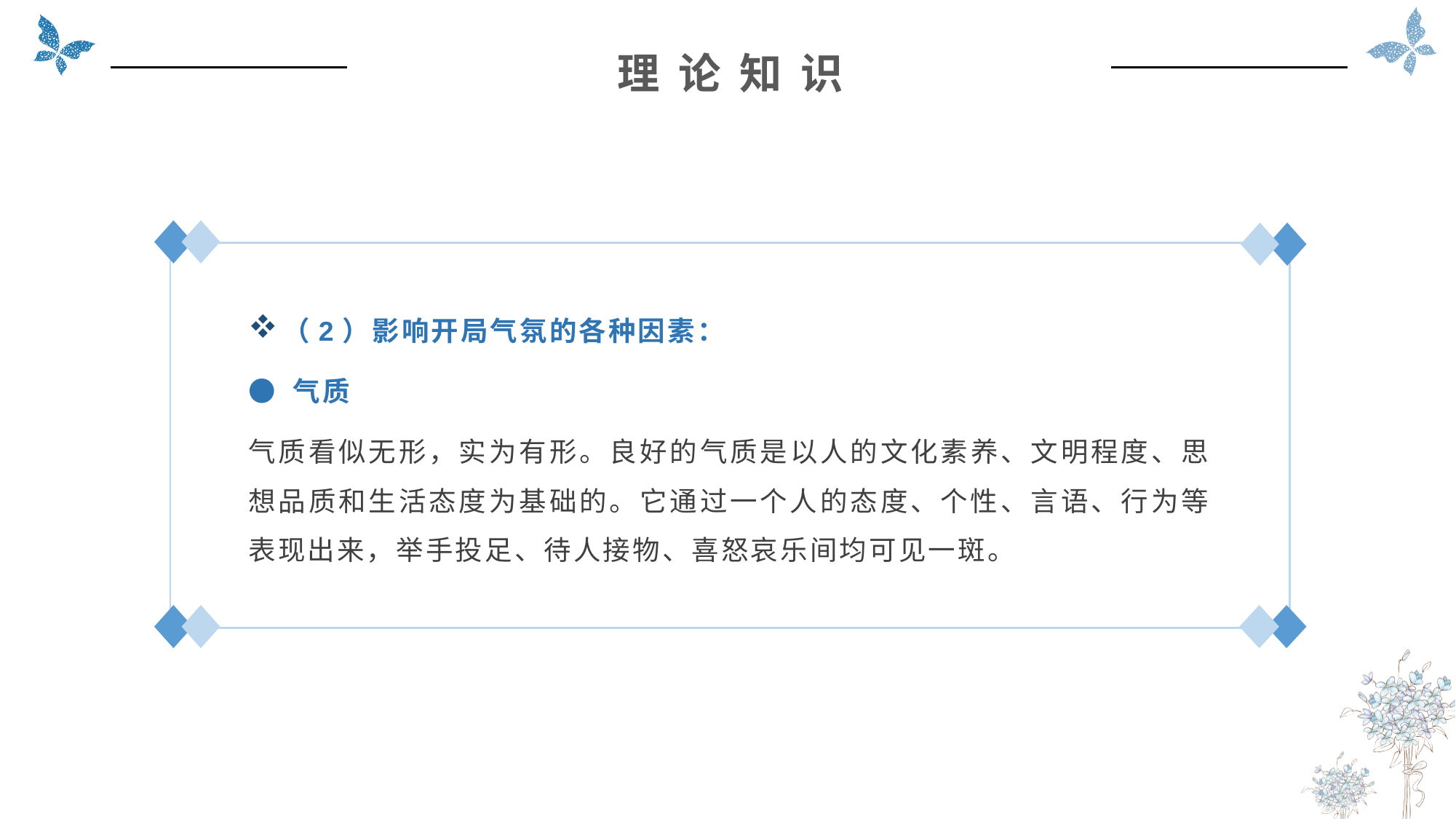

理 论 知 识

（2）影响开局气氛的各种因素：
● 气质
气质看似无形，实为有形。良好的气质是以人的文化素养、文明程度、思想品质和生活态度为基础的。它通过一个人的态度、个性、言语、行为等表现出来，举手投足、待人接物、喜怒哀乐间均可见一斑。